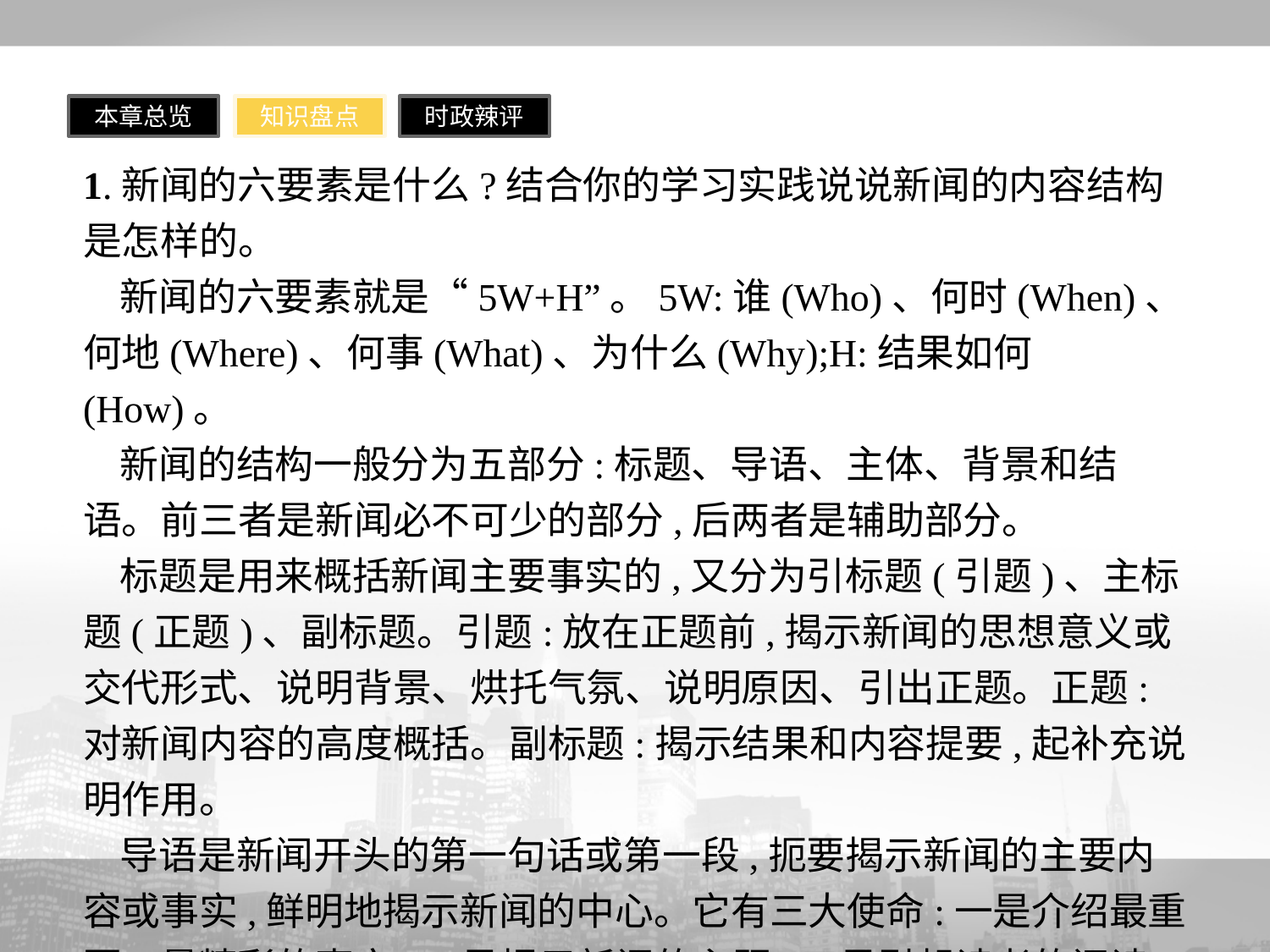

本章总览
知识盘点
时政辣评
1.新闻的六要素是什么?结合你的学习实践说说新闻的内容结构是怎样的。
新闻的六要素就是“5W+H”。5W:谁(Who)、何时(When)、何地(Where)、何事(What)、为什么(Why);H:结果如何(How)。
新闻的结构一般分为五部分:标题、导语、主体、背景和结语。前三者是新闻必不可少的部分,后两者是辅助部分。
标题是用来概括新闻主要事实的,又分为引标题(引题)、主标题(正题)、副标题。引题:放在正题前,揭示新闻的思想意义或交代形式、说明背景、烘托气氛、说明原因、引出正题。正题:对新闻内容的高度概括。副标题:揭示结果和内容提要,起补充说明作用。
导语是新闻开头的第一句话或第一段,扼要揭示新闻的主要内容或事实,鲜明地揭示新闻的中心。它有三大使命:一是介绍最重要、最精彩的事实;二是揭示新闻的主题;三是引起读者的阅读兴趣。